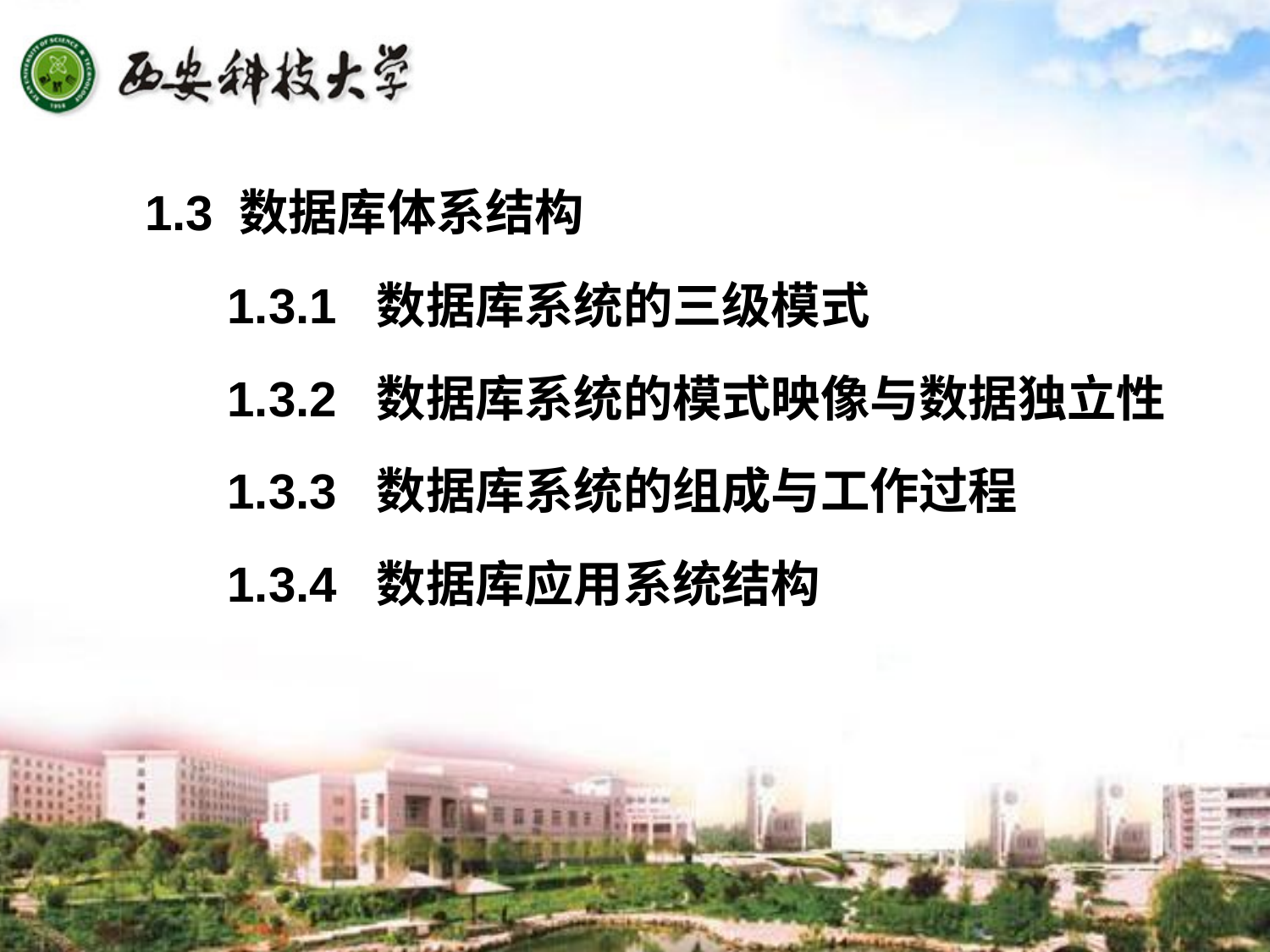

1.3 数据库体系结构
      1.3.1  数据库系统的三级模式
      1.3.2  数据库系统的模式映像与数据独立性
      1.3.3  数据库系统的组成与工作过程
      1.3.4  数据库应用系统结构